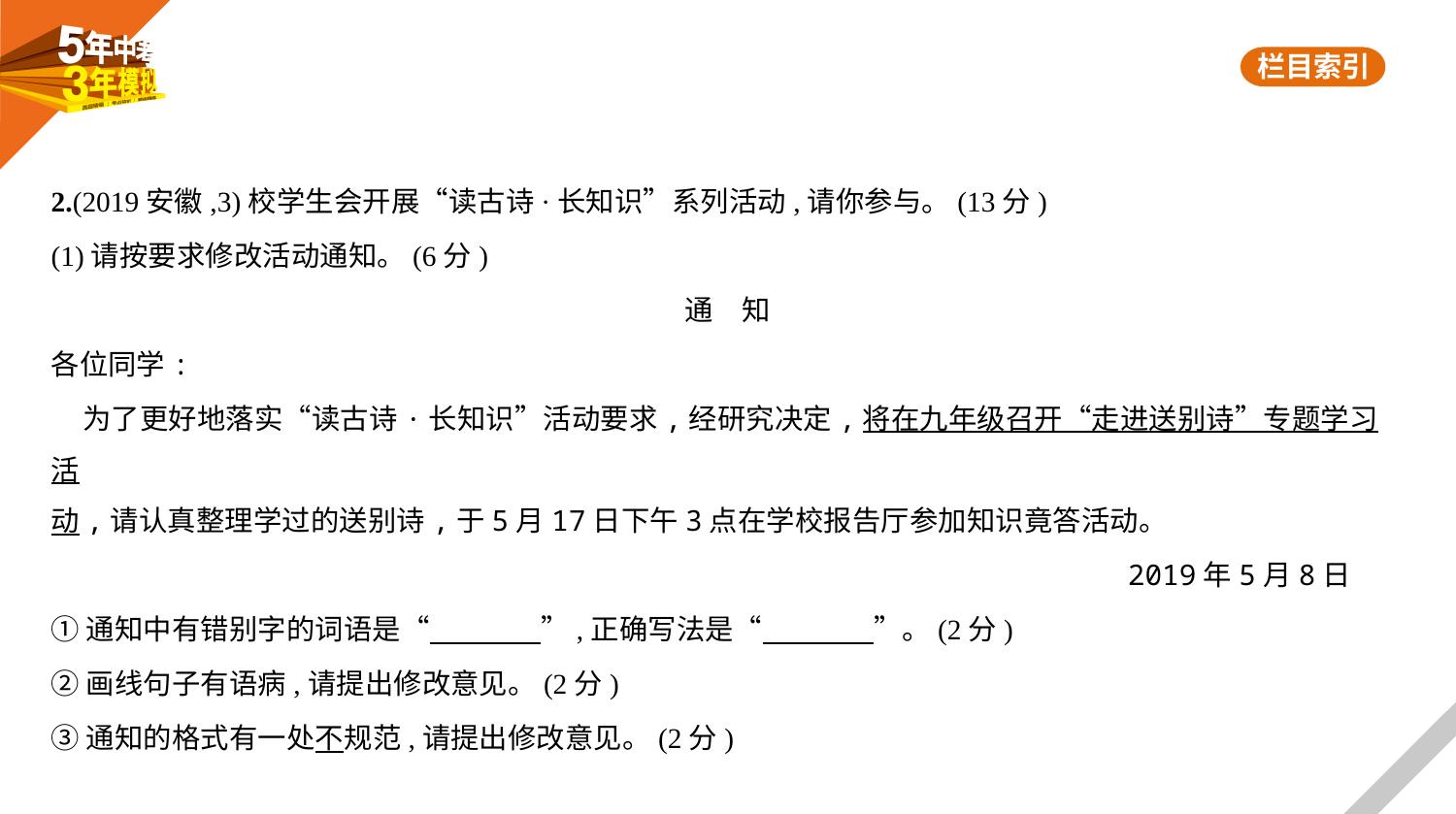

2.(2019安徽,3)校学生会开展“读古诗·长知识”系列活动,请你参与。(13分)
(1)请按要求修改活动通知。(6分)
通　知
各位同学:
    为了更好地落实“读古诗·长知识”活动要求,经研究决定,将在九年级召开“走进送别诗”专题学习活
动,请认真整理学过的送别诗,于5月17日下午3点在学校报告厅参加知识竟答活动。
2019年5月8日
①通知中有错别字的词语是“　　　    ”,正确写法是“　　　    ”。(2分)
②画线句子有语病,请提出修改意见。(2分)
③通知的格式有一处不规范,请提出修改意见。(2分)